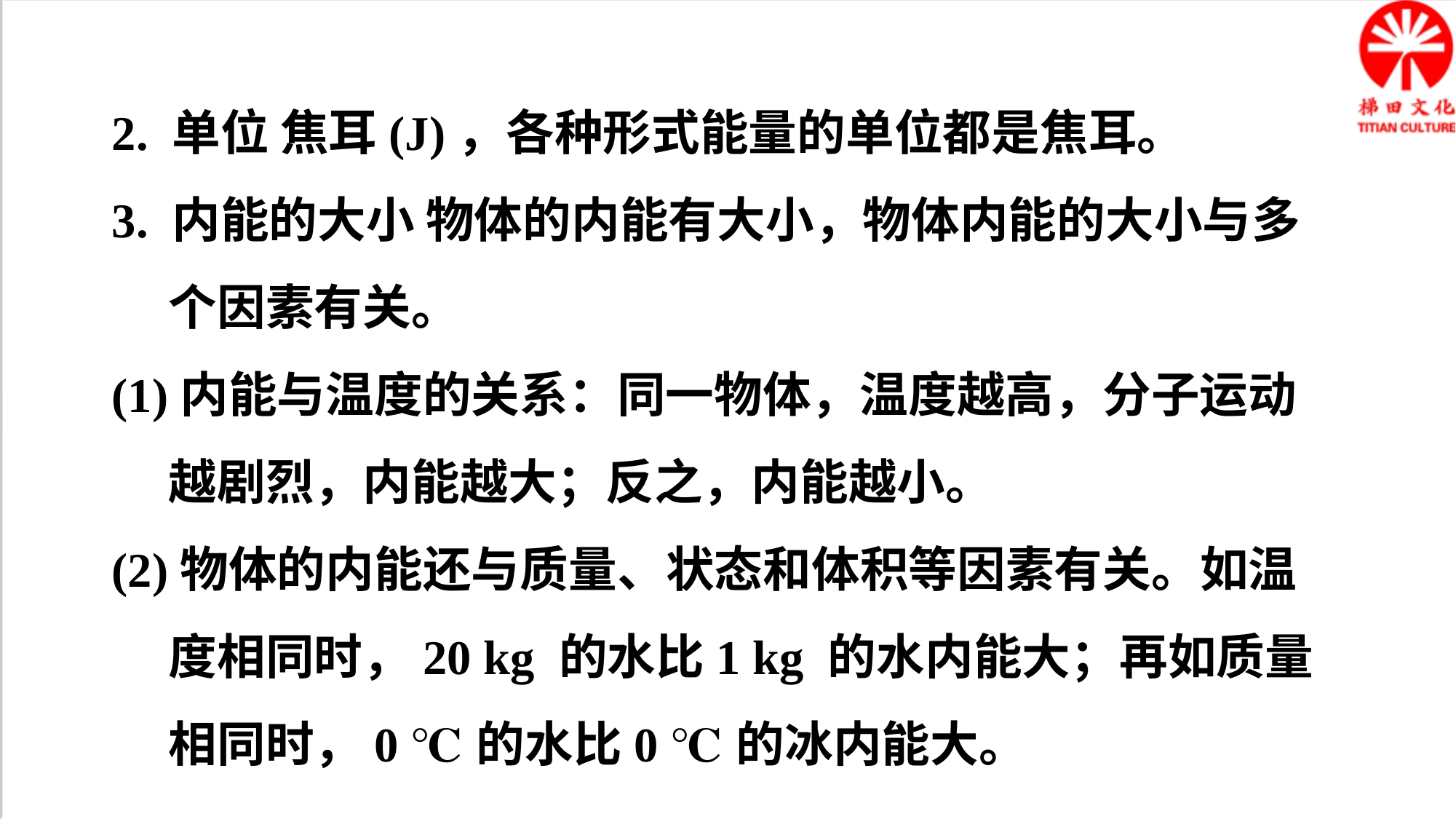

2. 单位 焦耳(J)，各种形式能量的单位都是焦耳。
3. 内能的大小 物体的内能有大小，物体内能的大小与多个因素有关。
(1)内能与温度的关系：同一物体，温度越高，分子运动越剧烈，内能越大；反之，内能越小。
(2)物体的内能还与质量、状态和体积等因素有关。如温度相同时，20 kg 的水比1 kg 的水内能大；再如质量相同时，0 ℃的水比0 ℃的冰内能大。